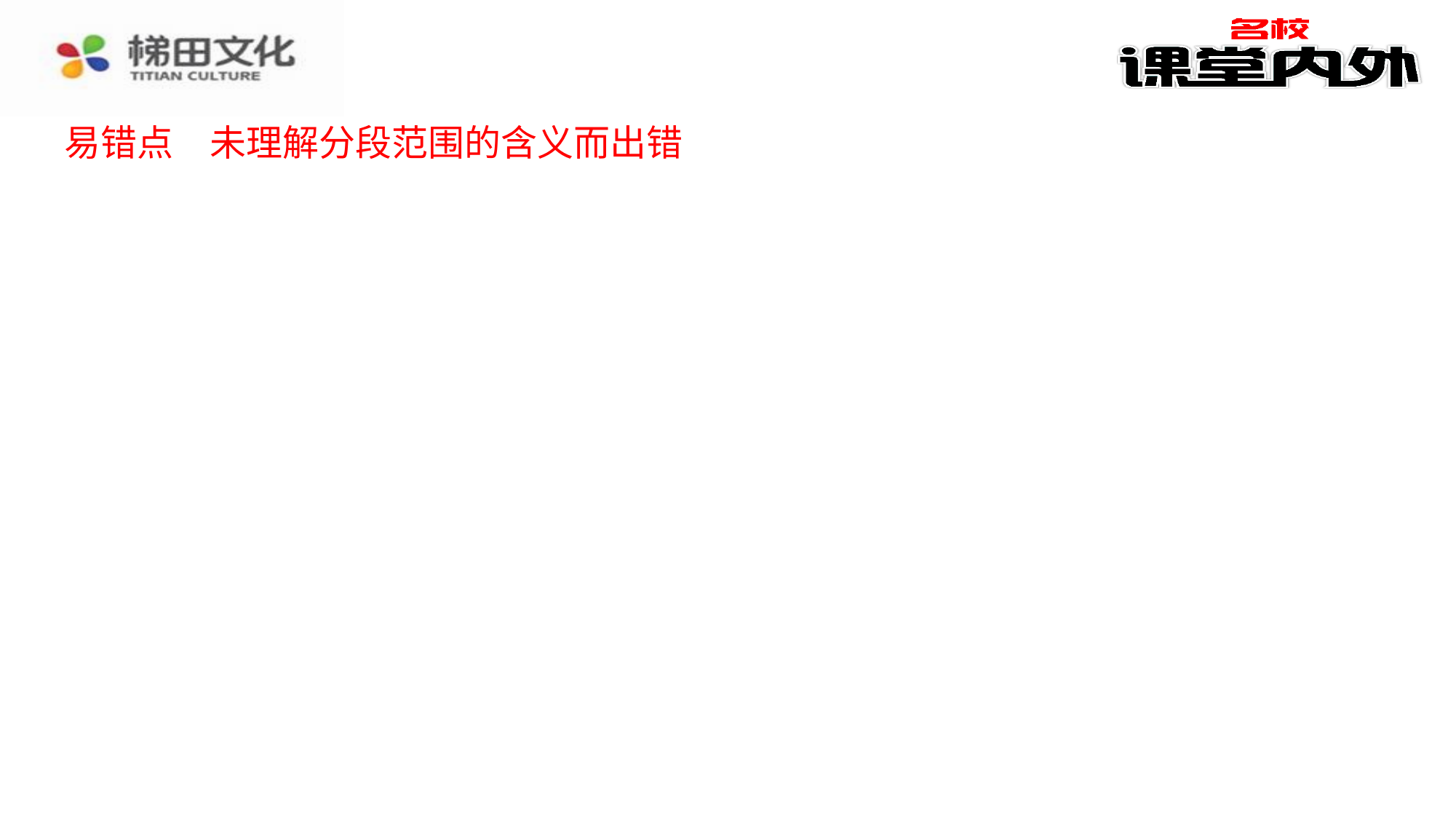

易错点　未理解分段范围的含义而出错
易错点　未理解分段范围的含义而出错